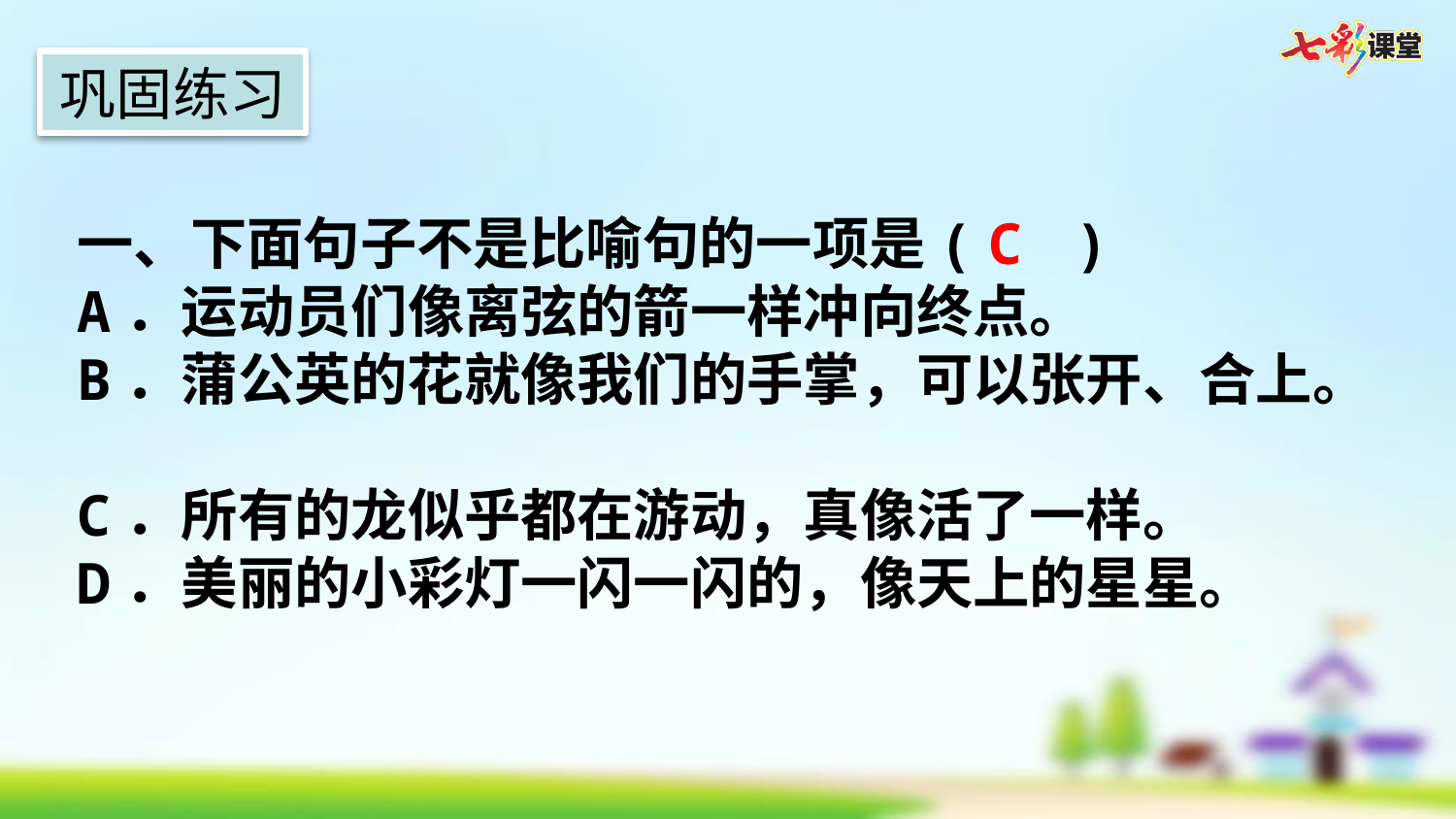

巩固练习
C
一、下面句子不是比喻句的一项是(   )
A．运动员们像离弦的箭一样冲向终点。
B．蒲公英的花就像我们的手掌，可以张开、合上。
C．所有的龙似乎都在游动，真像活了一样。
D．美丽的小彩灯一闪一闪的，像天上的星星。